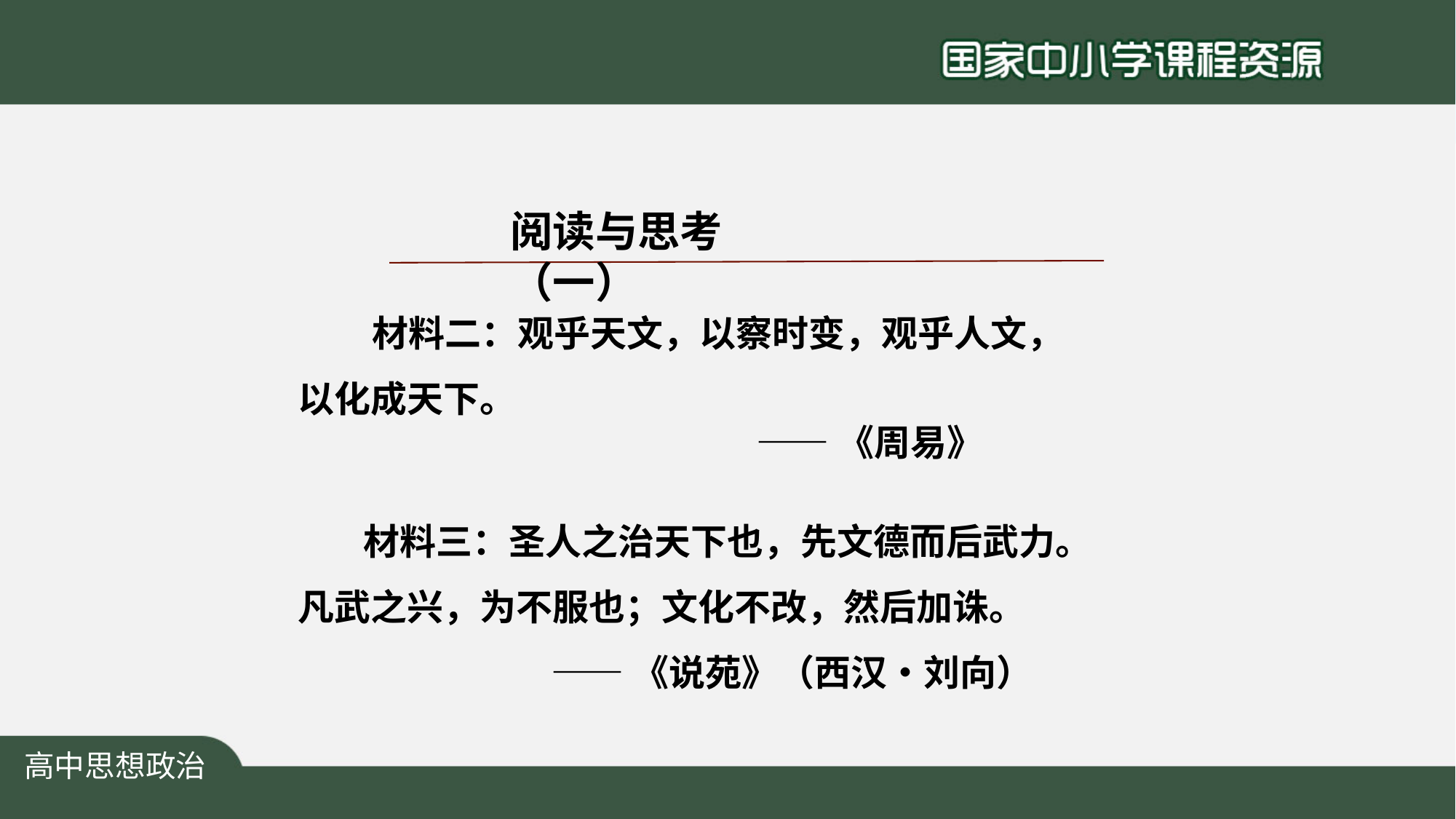

阅读与思考（一）
        材料二：观乎天文，以察时变，观乎人文，以化成天下。
                                                        ——《周易》
       材料三：圣人之治天下也，先文德而后武力。凡武之兴，为不服也；文化不改，然后加诛。
                               ——《说苑》（西汉•刘向）